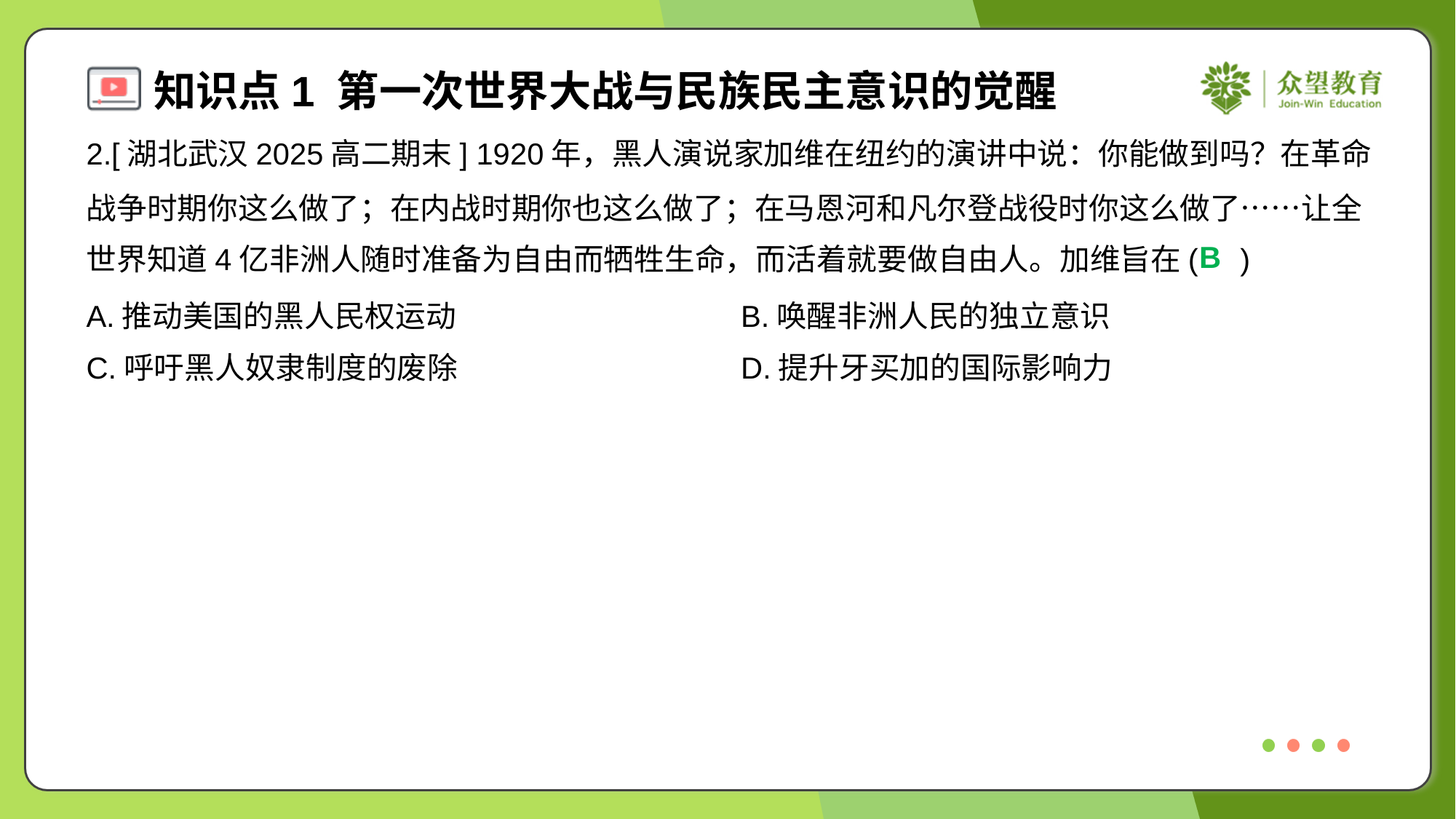

2.[湖北武汉2025高二期末] 1920年，黑人演说家加维在纽约的演讲中说：你能做到吗？在革命
战争时期你这么做了；在内战时期你也这么做了；在马恩河和凡尔登战役时你这么做了……让全
世界知道4亿非洲人随时准备为自由而牺牲生命，而活着就要做自由人。加维旨在(     )
B
A.推动美国的黑人民权运动	B.唤醒非洲人民的独立意识
C.呼吁黑人奴隶制度的废除	D.提升牙买加的国际影响力